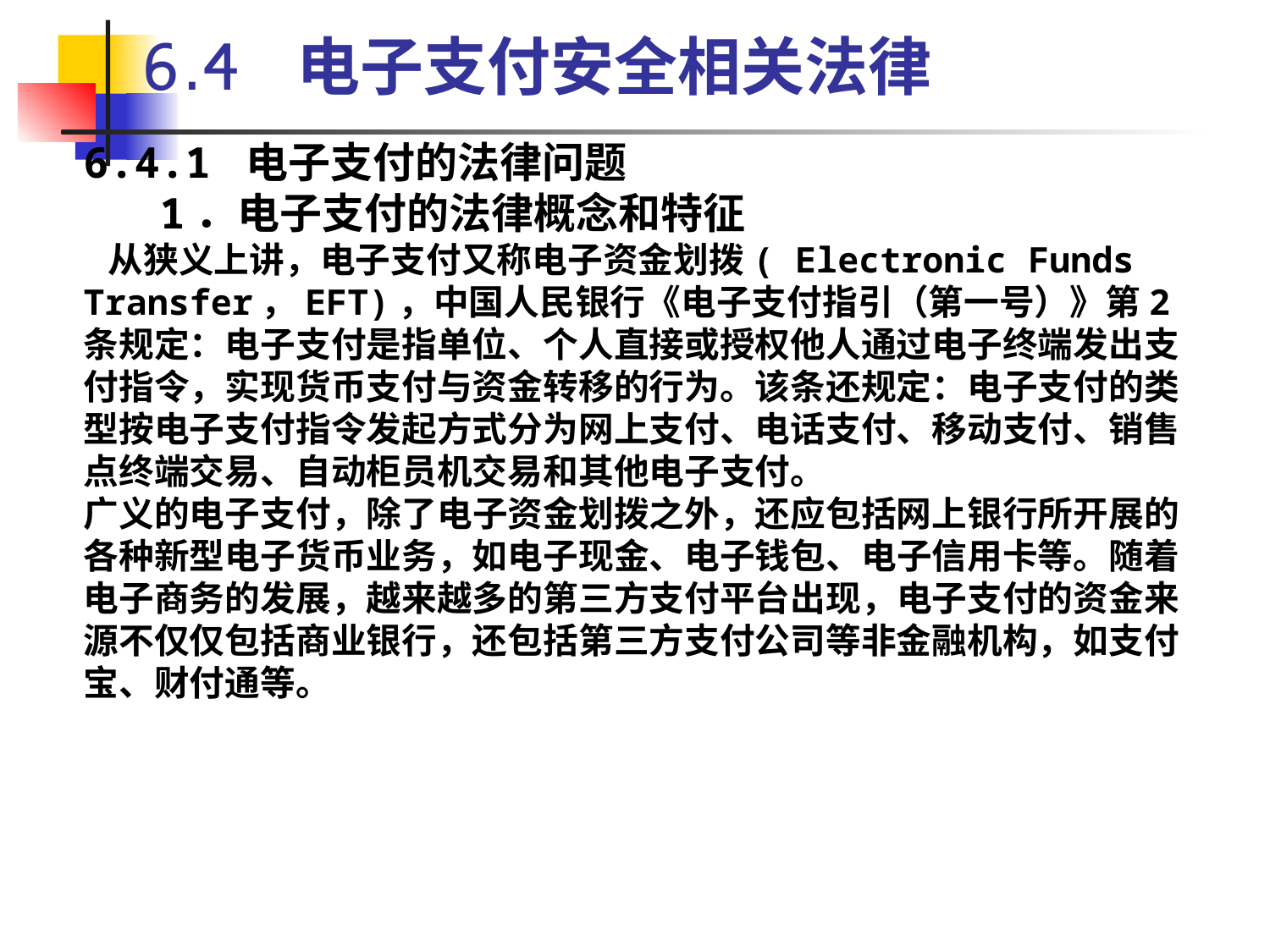

6.4  电子支付安全相关法律
6.4.1 电子支付的法律问题
   1．电子支付的法律概念和特征
  从狭义上讲，电子支付又称电子资金划拨( Electronic Funds Transfer，EFT)，中国人民银行《电子支付指引（第一号）》第2条规定：电子支付是指单位、个人直接或授权他人通过电子终端发出支付指令，实现货币支付与资金转移的行为。该条还规定：电子支付的类型按电子支付指令发起方式分为网上支付、电话支付、移动支付、销售点终端交易、自动柜员机交易和其他电子支付。
广义的电子支付，除了电子资金划拨之外，还应包括网上银行所开展的各种新型电子货币业务，如电子现金、电子钱包、电子信用卡等。随着电子商务的发展，越来越多的第三方支付平台出现，电子支付的资金来源不仅仅包括商业银行，还包括第三方支付公司等非金融机构，如支付宝、财付通等。